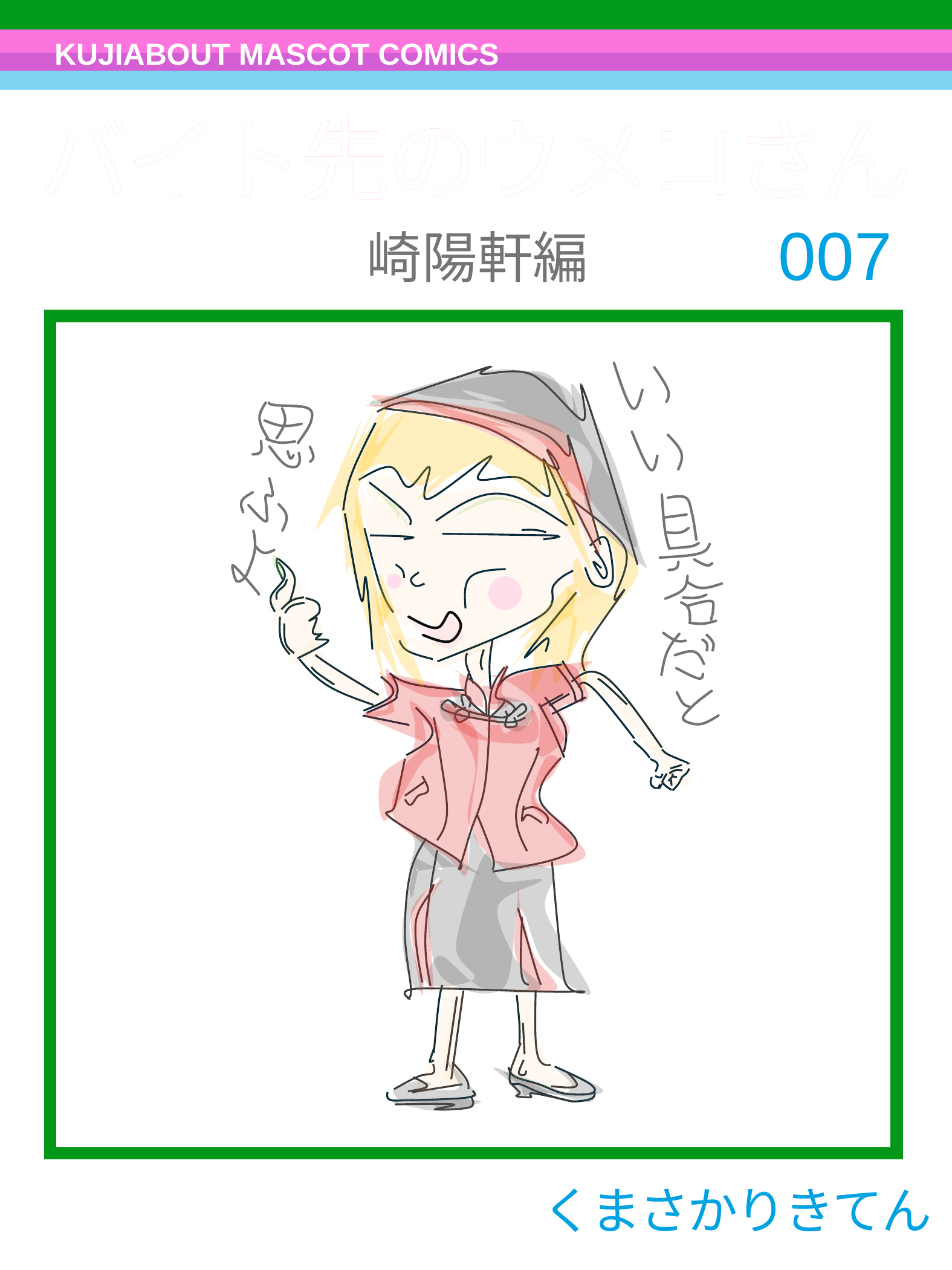

KUJIABOUT MASCOT COMICS

バイト先のウメコさん
バイト先のウメコさん
007
崎陽軒編

くまさかりきてん